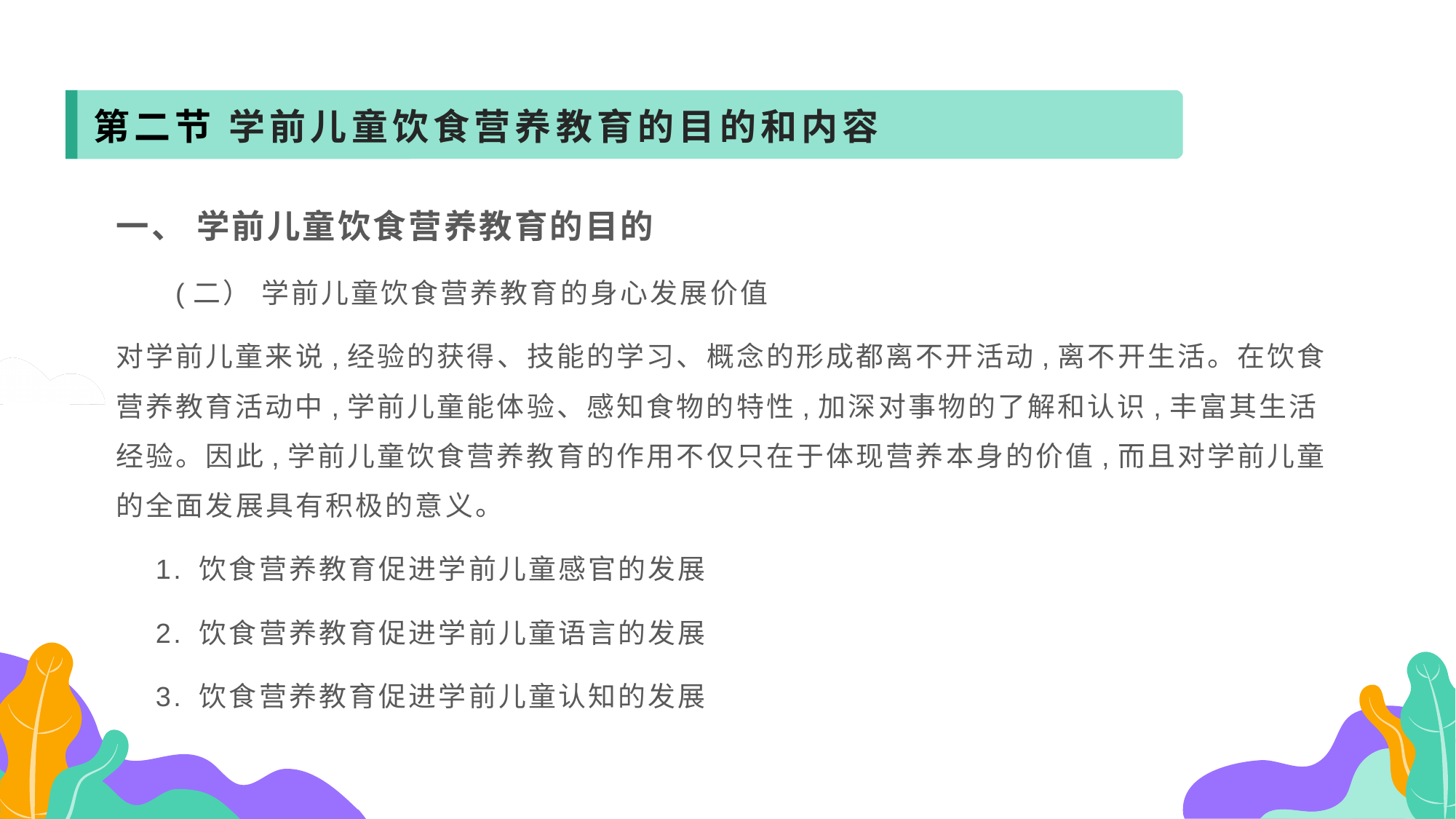

第二节 学前儿童饮食营养教育的目的和内容
一、 学前儿童饮食营养教育的目的
      (二） 学前儿童饮食营养教育的身心发展价值
对学前儿童来说,经验的获得、技能的学习、概念的形成都离不开活动,离不开生活。在饮食营养教育活动中,学前儿童能体验、感知食物的特性,加深对事物的了解和认识,丰富其生活经验。因此,学前儿童饮食营养教育的作用不仅只在于体现营养本身的价值,而且对学前儿童的全面发展具有积极的意义。
    1. 饮食营养教育促进学前儿童感官的发展
    2. 饮食营养教育促进学前儿童语言的发展
    3. 饮食营养教育促进学前儿童认知的发展